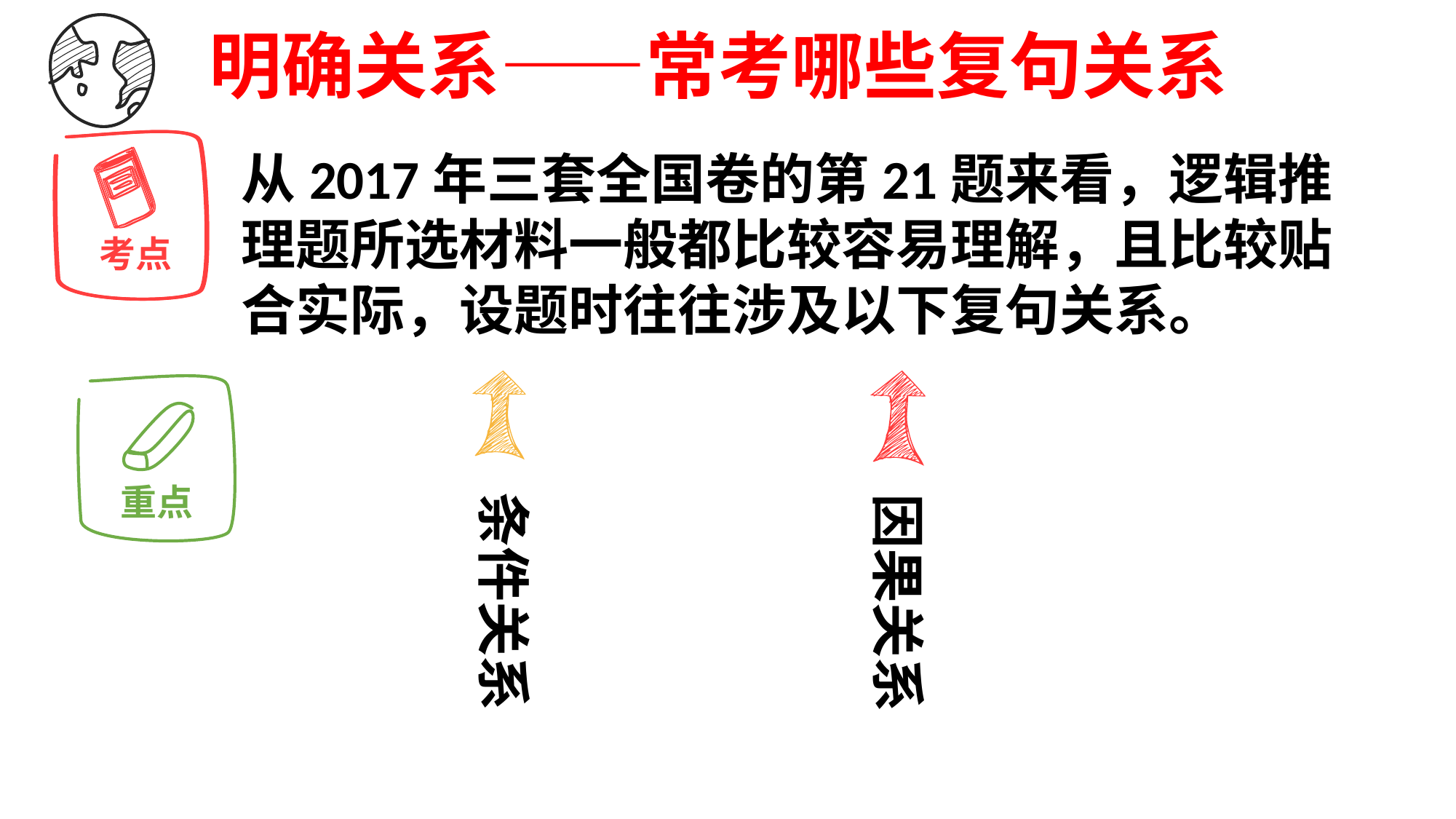

明确关系——常考哪些复句关系

考点
从2017年三套全国卷的第21题来看，逻辑推理题所选材料一般都比较容易理解，且比较贴合实际，设题时往往涉及以下复句关系。

重点

条件关系
因果关系